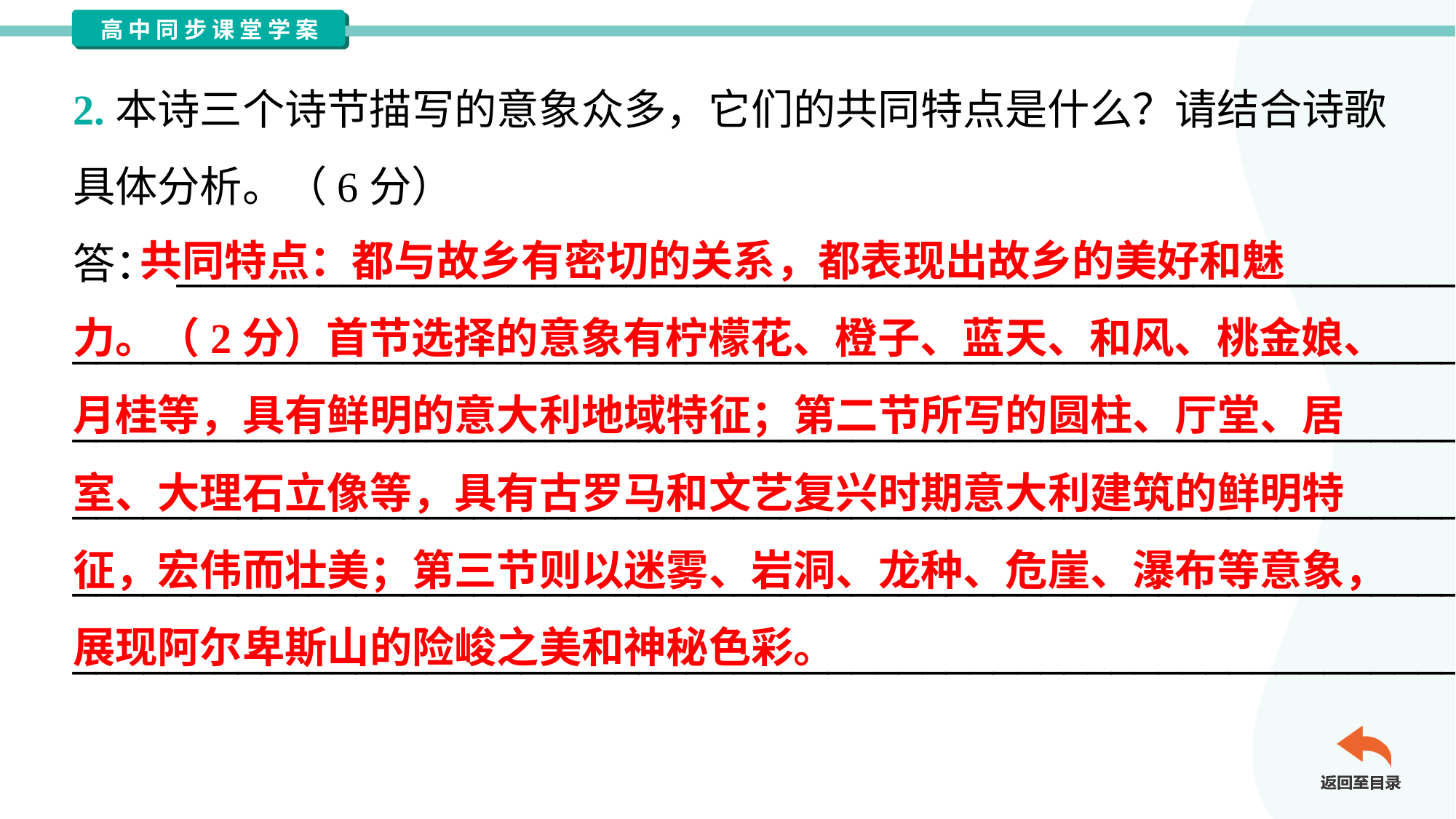

2.本诗三个诗节描写的意象众多，它们的共同特点是什么？请结合诗歌
具体分析。（6分）
答： ________________________________________________________
_____________________________________________________________
_____________________________________________________________
_____________________________________________________________
_____________________________________________________________
_____________________________________________________________
      共同特点：都与故乡有密切的关系，都表现出故乡的美好和魅
力。（2分）首节选择的意象有柠檬花、橙子、蓝天、和风、桃金娘、
月桂等，具有鲜明的意大利地域特征；第二节所写的圆柱、厅堂、居
室、大理石立像等，具有古罗马和文艺复兴时期意大利建筑的鲜明特
征，宏伟而壮美；第三节则以迷雾、岩洞、龙种、危崖、瀑布等意象，
展现阿尔卑斯山的险峻之美和神秘色彩。